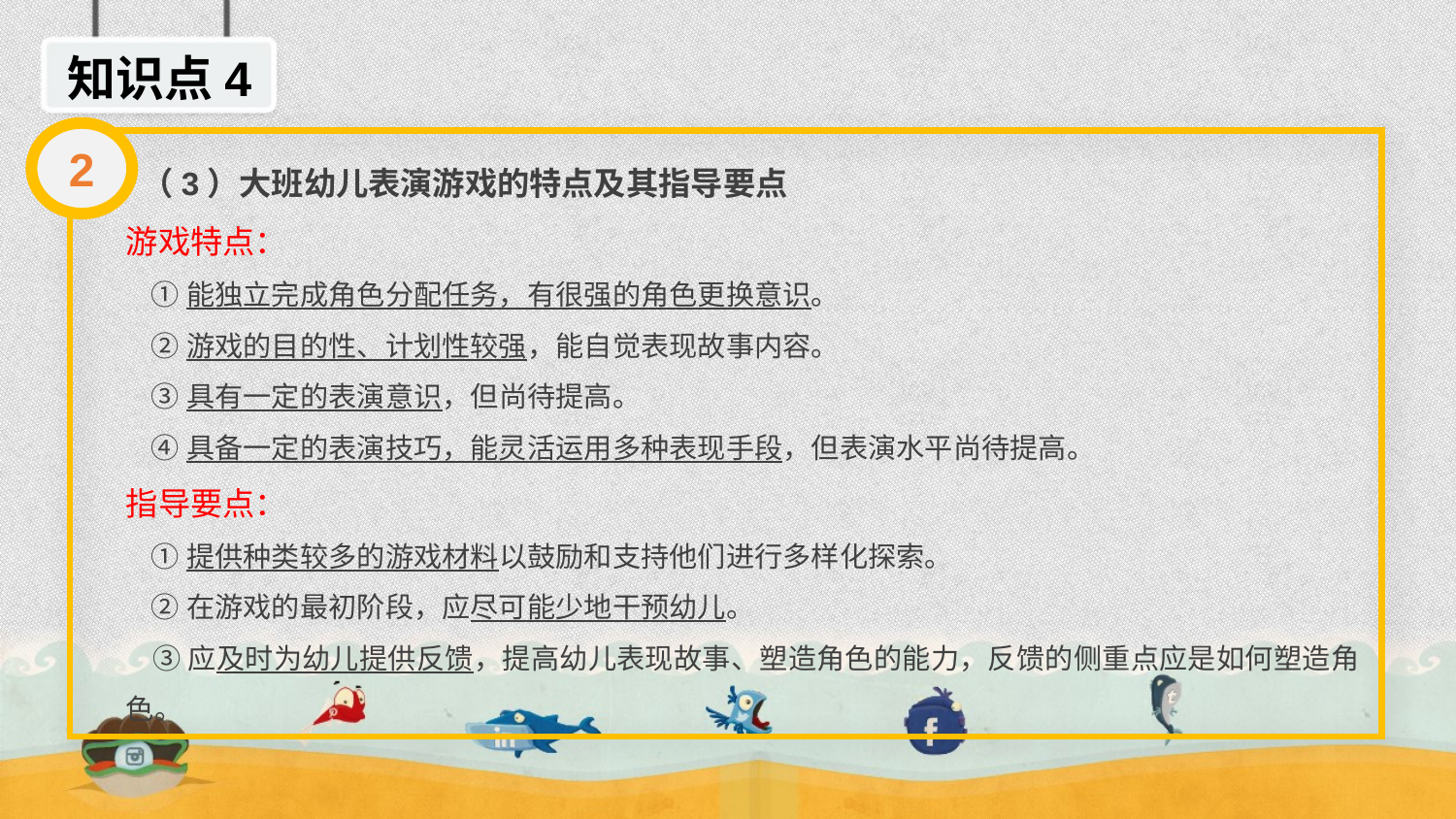

知识点4
2

 （3）大班幼儿表演游戏的特点及其指导要点
游戏特点：
    ①能独立完成角色分配任务，有很强的角色更换意识。
    ②游戏的目的性、计划性较强，能自觉表现故事内容。
    ③具有一定的表演意识，但尚待提高。
    ④具备一定的表演技巧，能灵活运用多种表现手段，但表演水平尚待提高。
指导要点：
    ①提供种类较多的游戏材料以鼓励和支持他们进行多样化探索。
    ②在游戏的最初阶段，应尽可能少地干预幼儿。
    ③应及时为幼儿提供反馈，提高幼儿表现故事、塑造角色的能力，反馈的侧重点应是如何塑造角色。